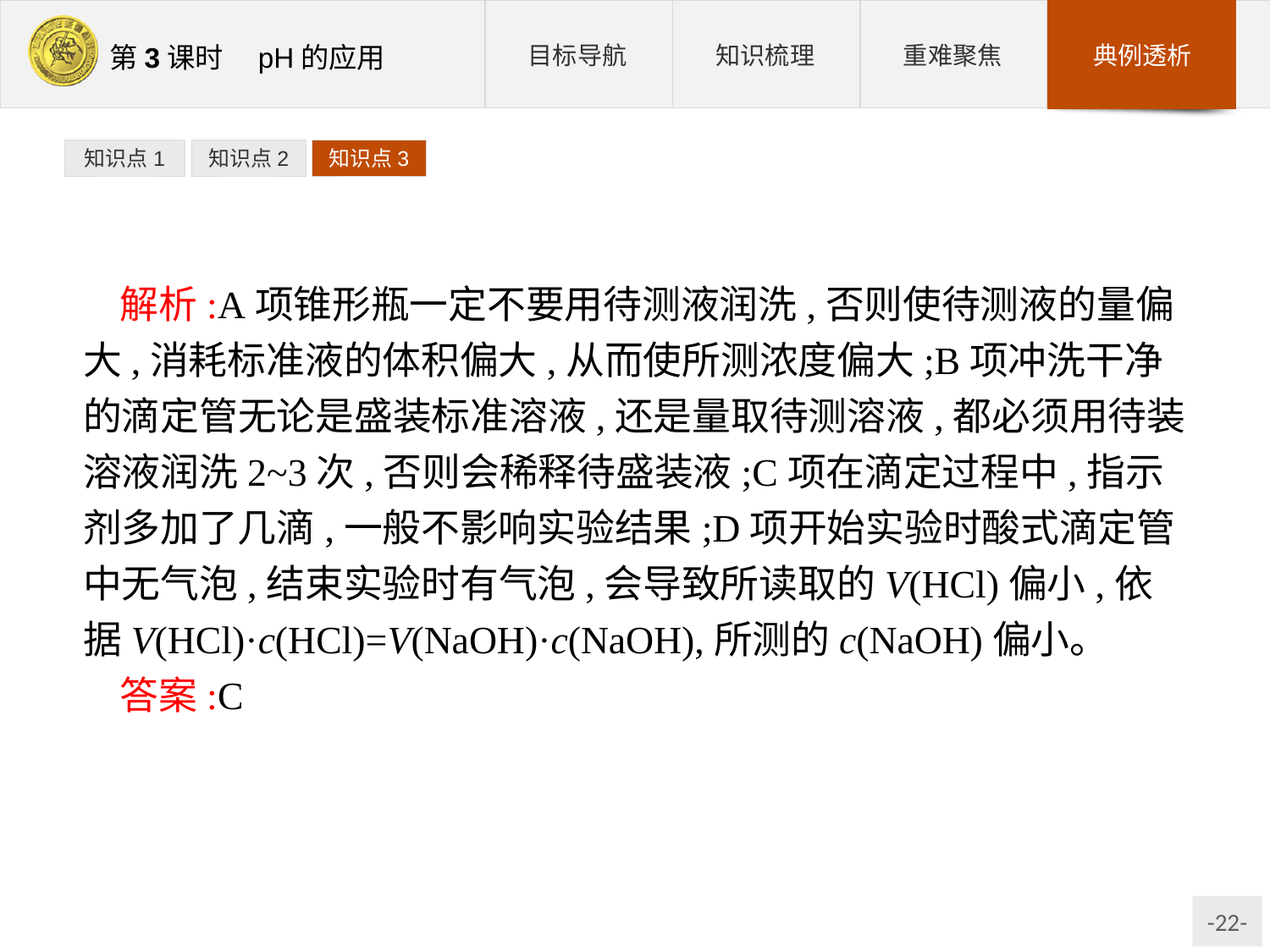

知识点1
知识点2
知识点3
解析:A项锥形瓶一定不要用待测液润洗,否则使待测液的量偏大,消耗标准液的体积偏大,从而使所测浓度偏大;B项冲洗干净的滴定管无论是盛装标准溶液,还是量取待测溶液,都必须用待装溶液润洗2~3次,否则会稀释待盛装液;C项在滴定过程中,指示剂多加了几滴,一般不影响实验结果;D项开始实验时酸式滴定管中无气泡,结束实验时有气泡,会导致所读取的V(HCl)偏小,依据V(HCl)·c(HCl)=V(NaOH)·c(NaOH),所测的c(NaOH)偏小。
答案:C